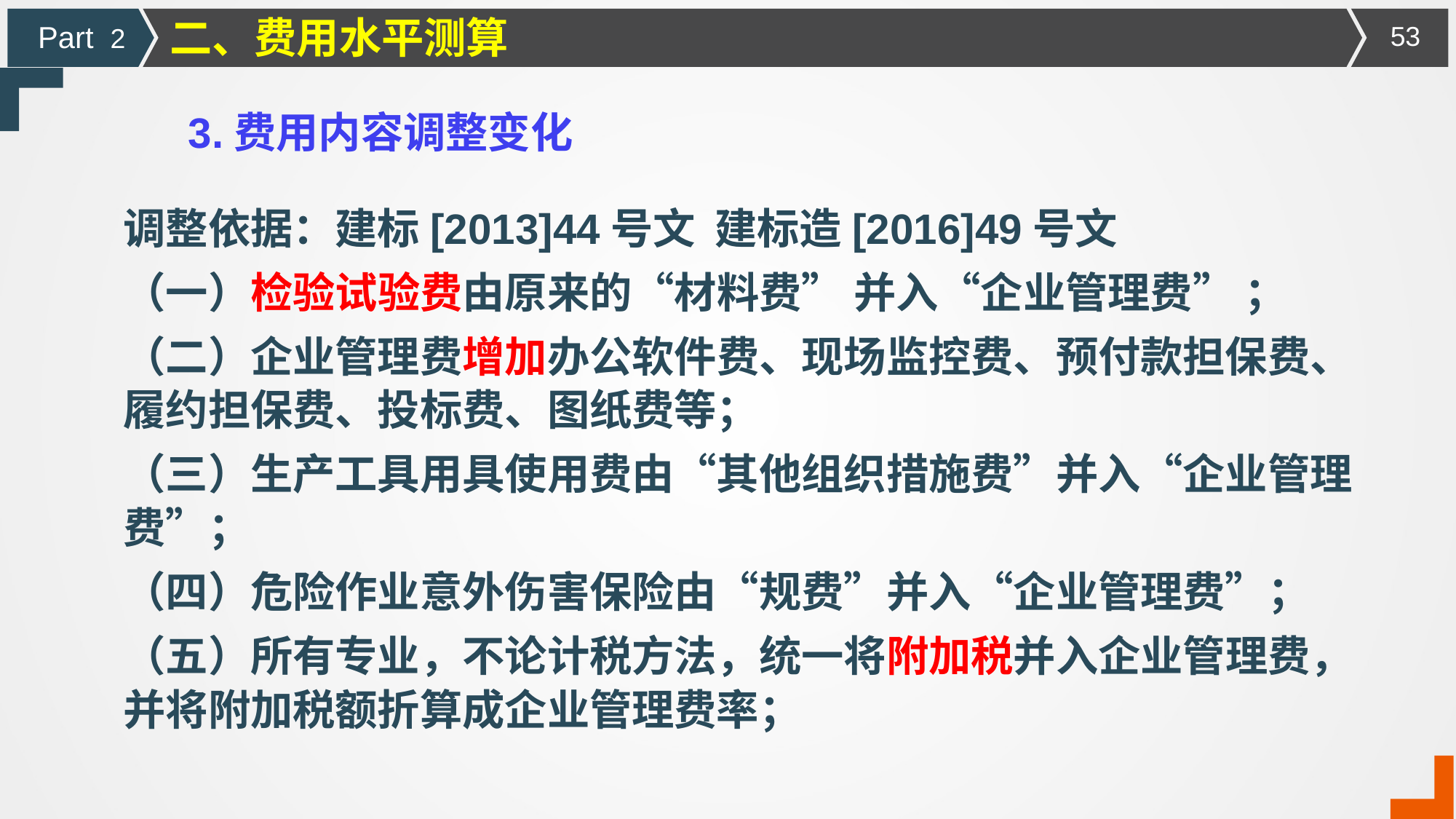

二、费用水平测算
Part  2

3.费用内容调整变化
调整依据：建标[2013]44号文  建标造[2016]49号文
（一）检验试验费由原来的“材料费” 并入“企业管理费” ；
（二）企业管理费增加办公软件费、现场监控费、预付款担保费、履约担保费、投标费、图纸费等；
（三）生产工具用具使用费由“其他组织措施费”并入“企业管理费”；
（四）危险作业意外伤害保险由“规费”并入“企业管理费”；
（五）所有专业，不论计税方法，统一将附加税并入企业管理费，并将附加税额折算成企业管理费率；